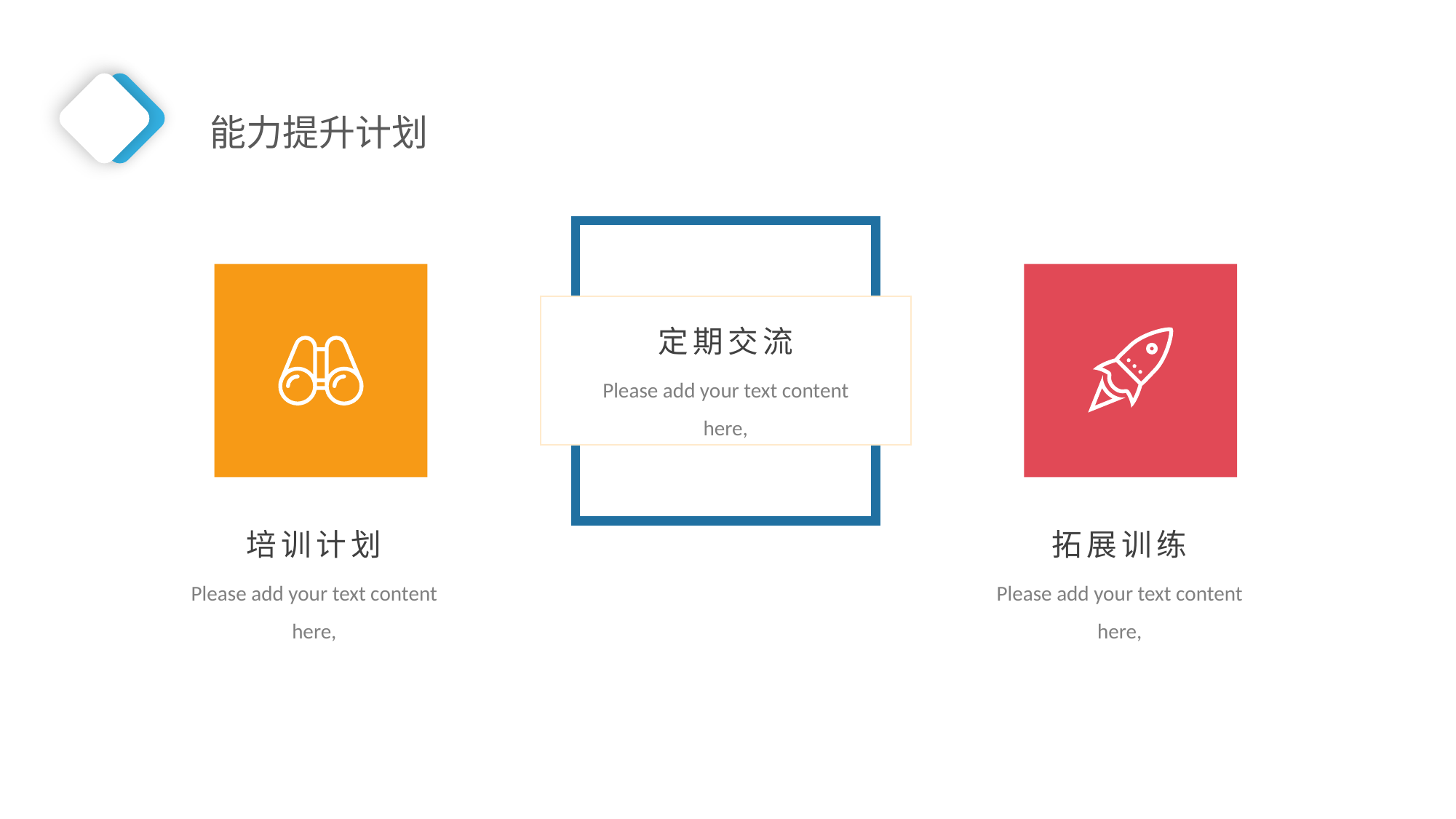

能力提升计划

定期交流
Please add your text content here,

培训计划
Please add your text content here,
拓展训练
Please add your text content here,